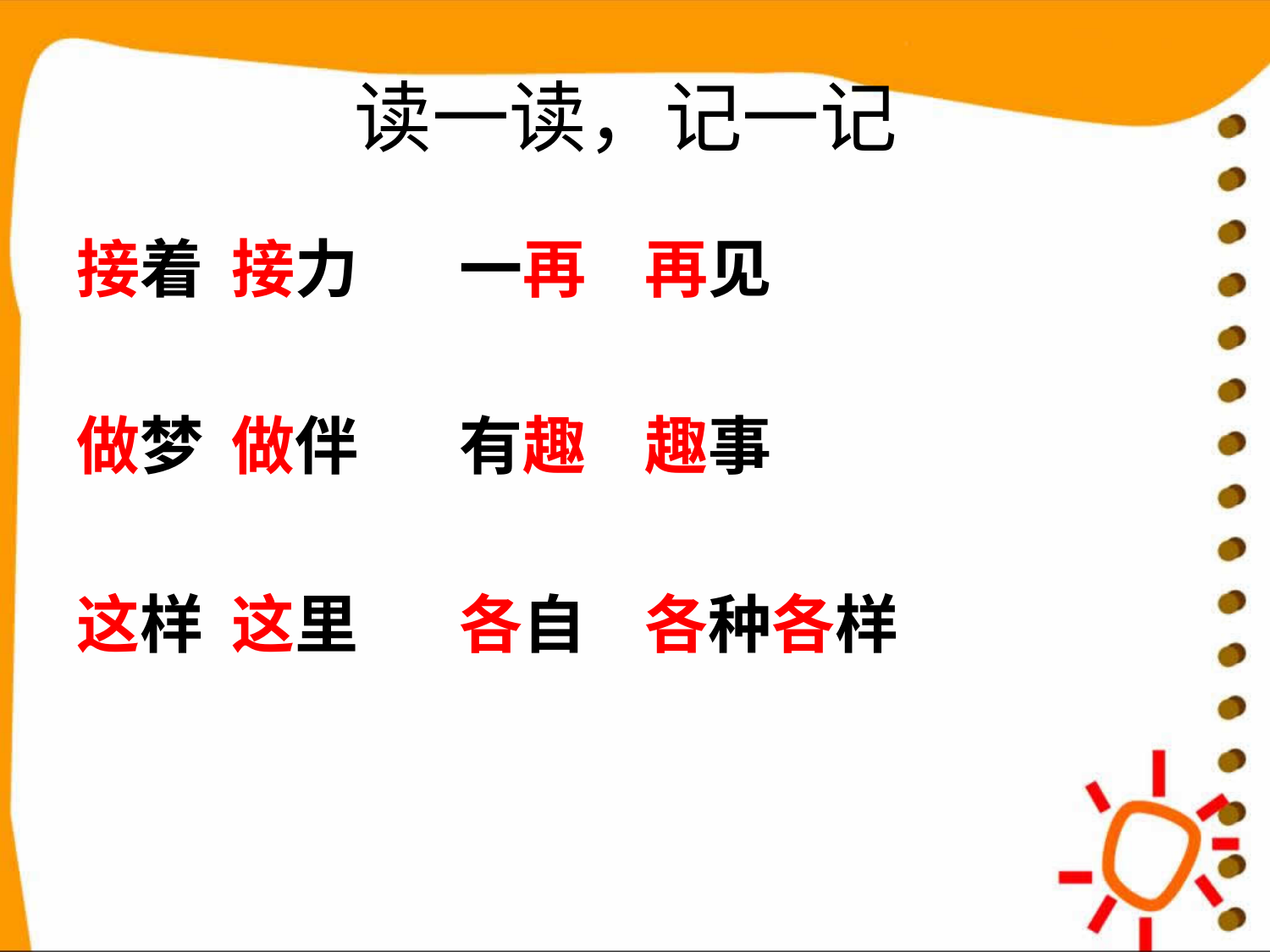

# 读一读，记一记
接着  接力       一再    再见

做梦  做伴       有趣    趣事

这样  这里       各自    各种各样